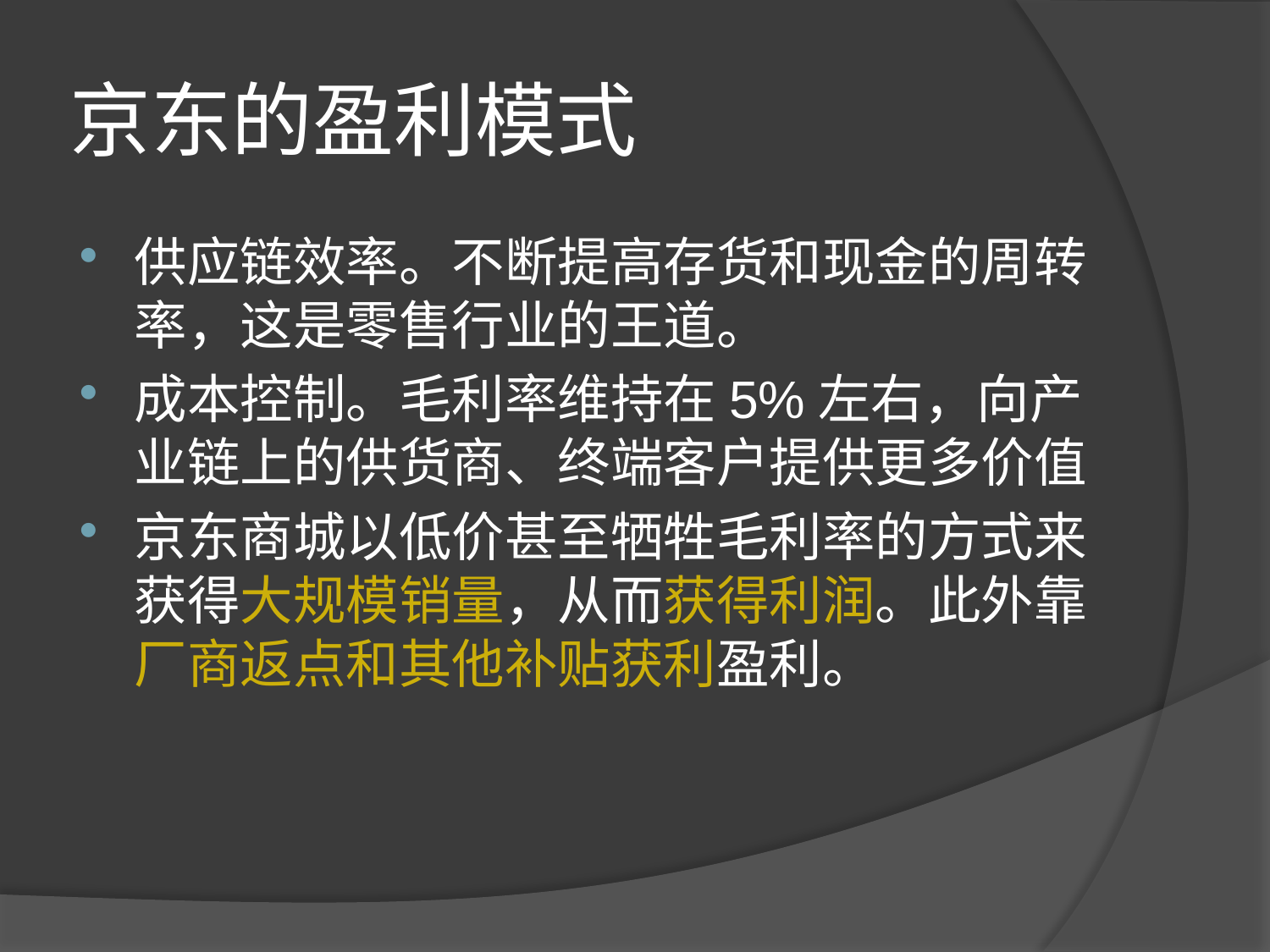

# 京东的盈利模式
供应链效率。不断提高存货和现金的周转率，这是零售行业的王道。
成本控制。毛利率维持在5%左右，向产业链上的供货商、终端客户提供更多价值
京东商城以低价甚至牺牲毛利率的方式来获得大规模销量，从而获得利润。此外靠厂商返点和其他补贴获利盈利。